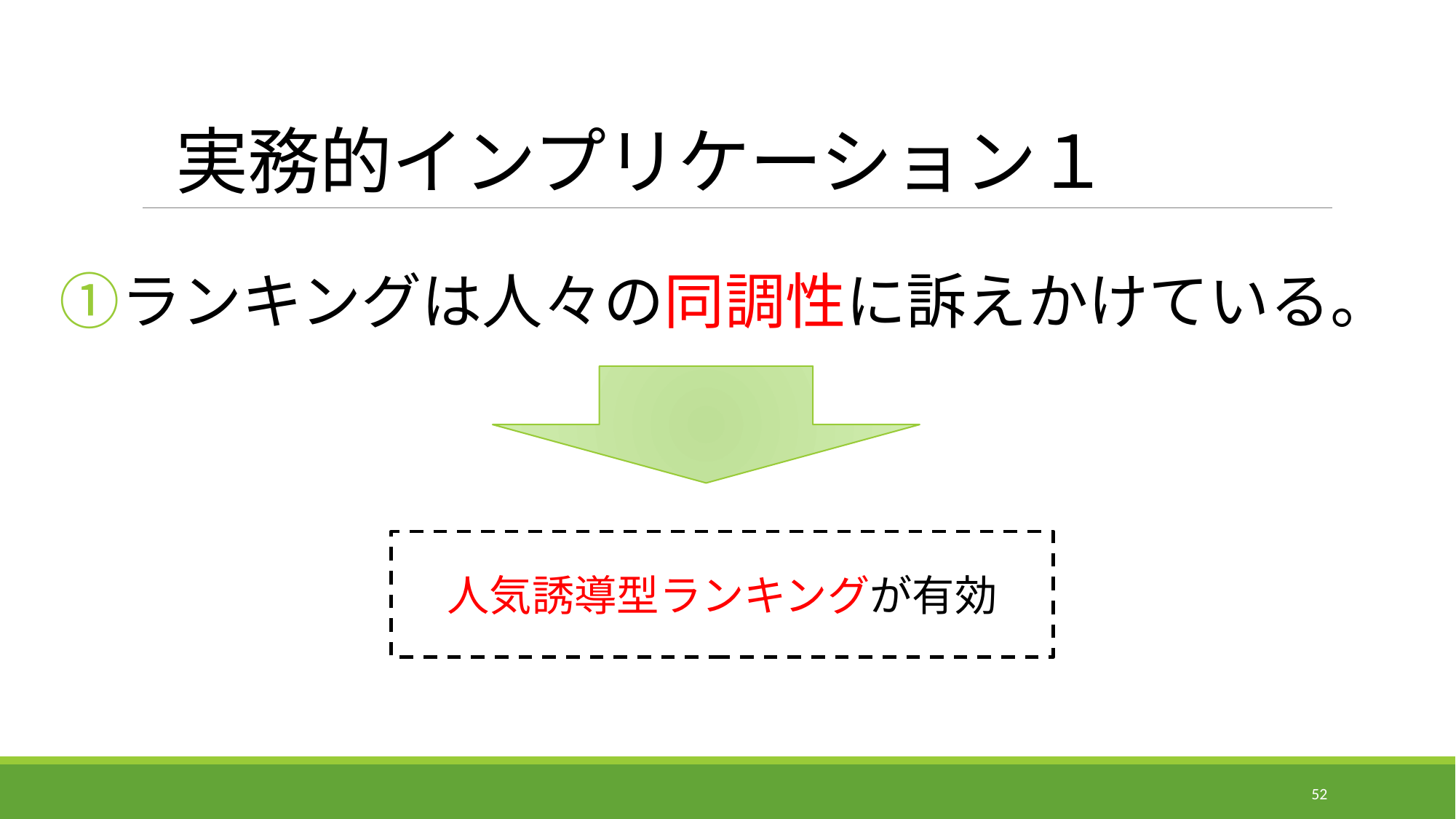

# 実務的インプリケーション１
ランキングは人々の同調性に訴えかけている。

人気誘導型ランキングが有効
52